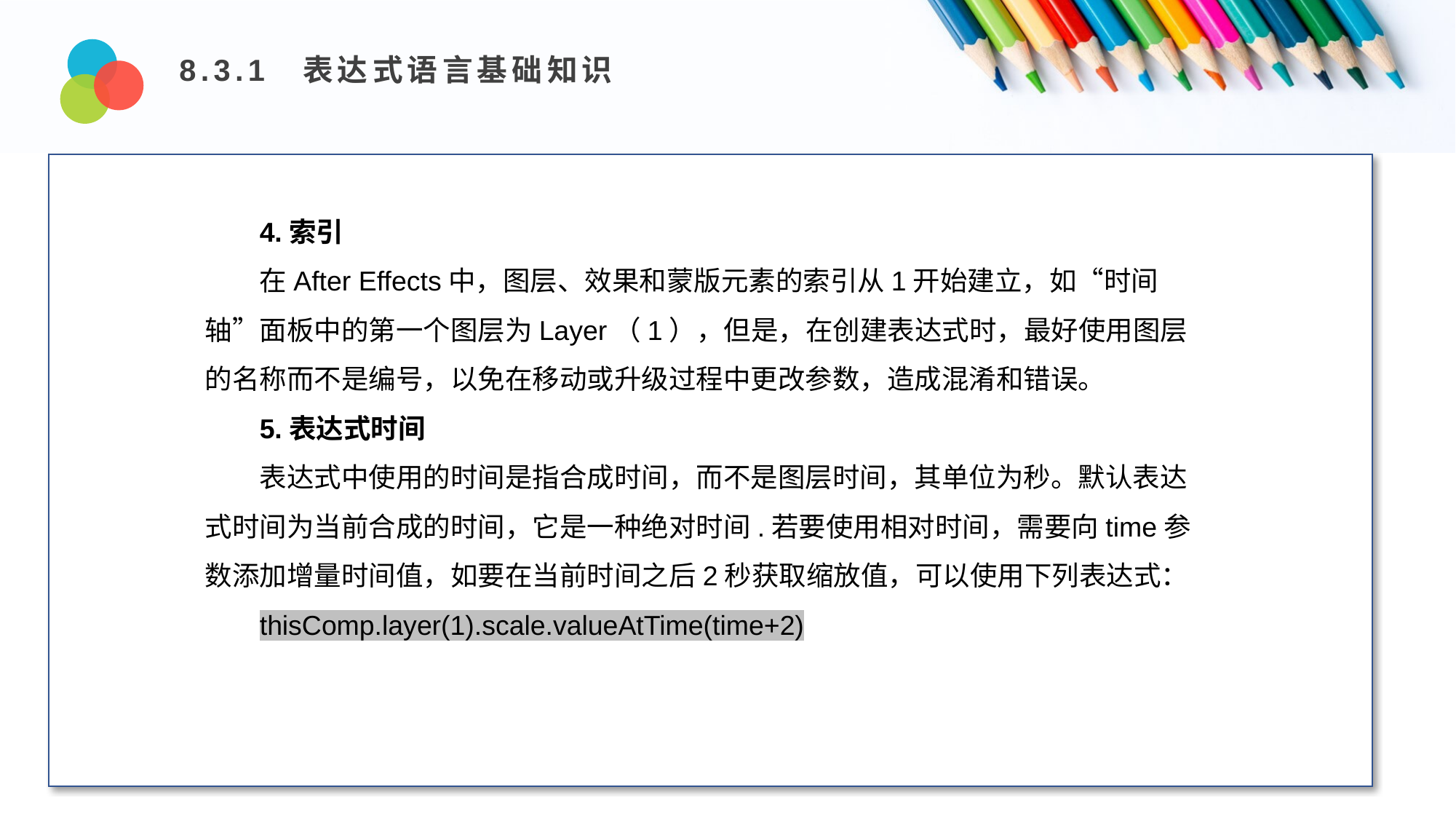

8.3.1  表达式语言基础知识
Design and Production
4.索引
在After Effects中，图层、效果和蒙版元素的索引从1开始建立，如“时间轴”面板中的第一个图层为Layer（1），但是，在创建表达式时，最好使用图层的名称而不是编号，以免在移动或升级过程中更改参数，造成混淆和错误。
5.表达式时间
表达式中使用的时间是指合成时间，而不是图层时间，其单位为秒。默认表达式时间为当前合成的时间，它是一种绝对时间.若要使用相对时间，需要向time参数添加增量时间值，如要在当前时间之后2秒获取缩放值，可以使用下列表达式：
thisComp.layer(1).scale.valueAtTime(time+2)